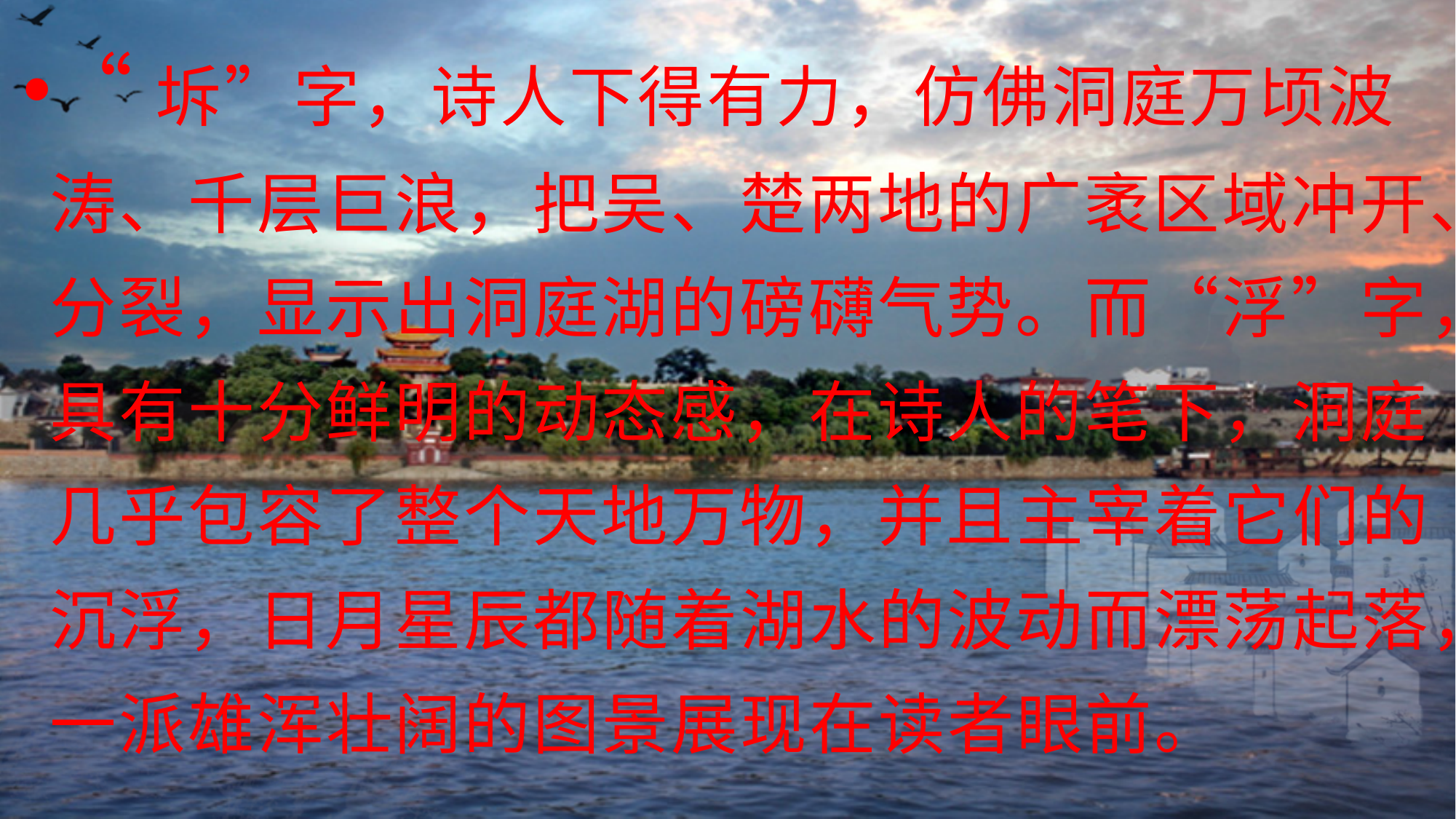

“坼”字，诗人下得有力，仿佛洞庭万顷波涛、千层巨浪，把吴、楚两地的广袤区域冲开、分裂，显示出洞庭湖的磅礴气势。而“浮”字，具有十分鲜明的动态感，在诗人的笔下，洞庭几乎包容了整个天地万物，并且主宰着它们的沉浮，日月星辰都随着湖水的波动而漂荡起落，一派雄浑壮阔的图景展现在读者眼前。